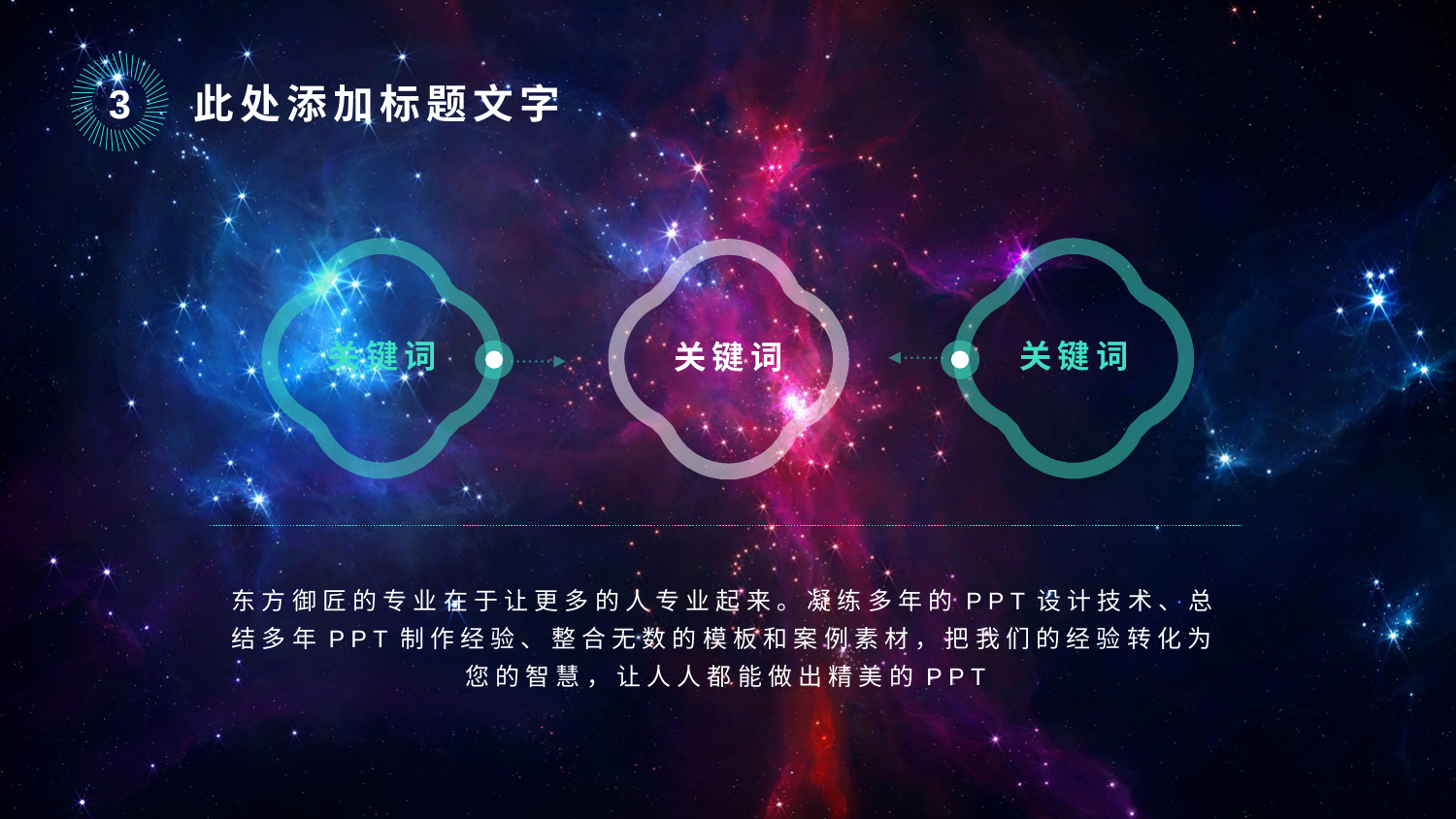

｜
｜
｜
｜
｜
｜
｜
｜
｜
｜
｜
｜
｜
｜
｜
｜
｜
｜
｜
｜
｜
｜
｜
｜
｜
｜
｜
｜
｜
｜
｜
｜
｜
｜
｜
｜
｜
｜
｜
｜
｜
｜
｜
｜
｜
｜
3
此处添加标题文字

关键词
关键词
关键词

东方御匠的专业在于让更多的人专业起来。凝练多年的PPT设计技术、总结多年PPT制作经验、整合无数的模板和案例素材，把我们的经验转化为您的智慧，让人人都能做出精美的PPT